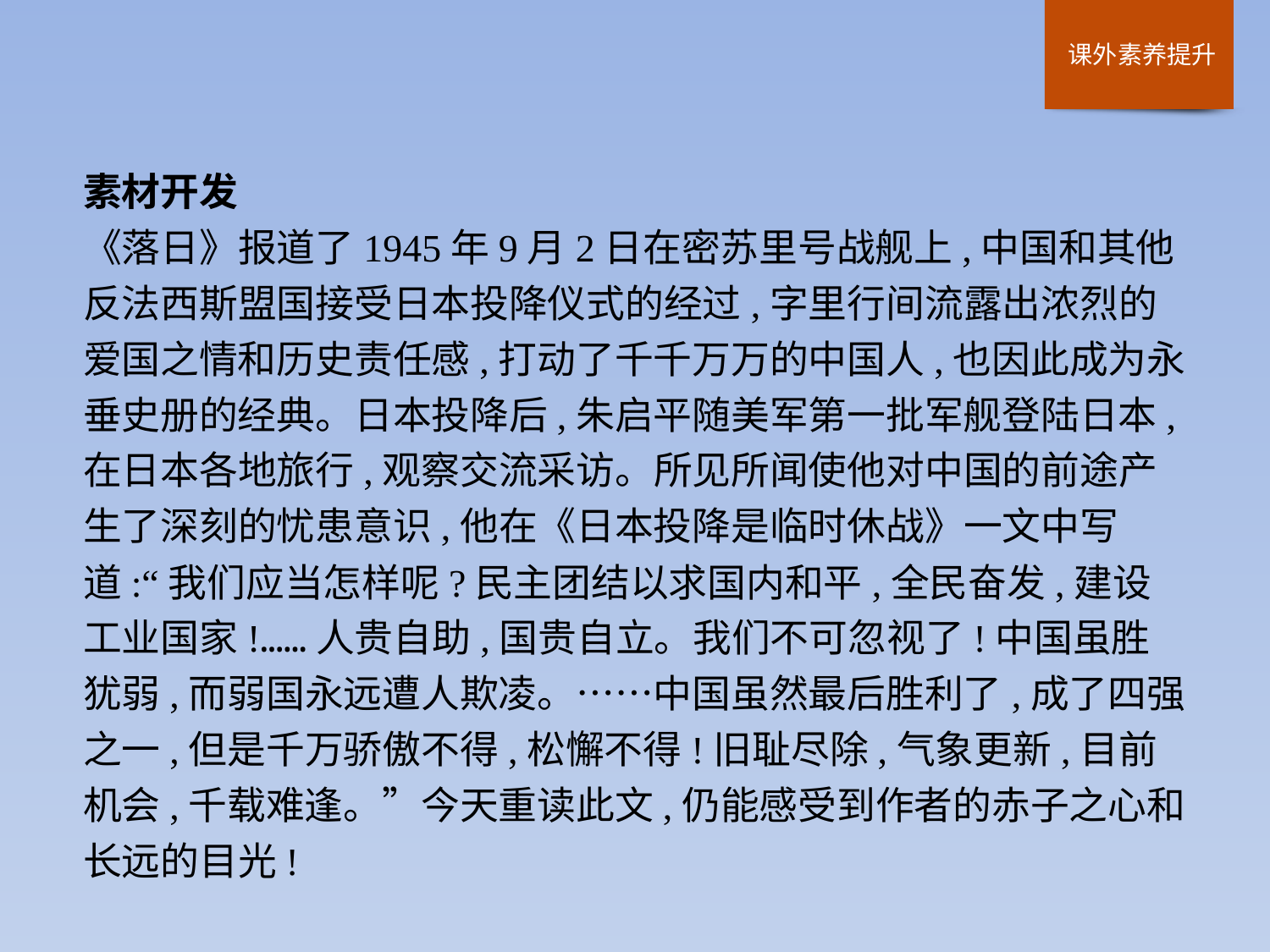

素材开发
《落日》报道了1945年9月2日在密苏里号战舰上,中国和其他反法西斯盟国接受日本投降仪式的经过,字里行间流露出浓烈的爱国之情和历史责任感,打动了千千万万的中国人,也因此成为永垂史册的经典。日本投降后,朱启平随美军第一批军舰登陆日本,在日本各地旅行,观察交流采访。所见所闻使他对中国的前途产生了深刻的忧患意识,他在《日本投降是临时休战》一文中写道:“我们应当怎样呢?民主团结以求国内和平,全民奋发,建设工业国家!……人贵自助,国贵自立。我们不可忽视了!中国虽胜犹弱,而弱国永远遭人欺凌。……中国虽然最后胜利了,成了四强之一,但是千万骄傲不得,松懈不得!旧耻尽除,气象更新,目前机会,千载难逢。”今天重读此文,仍能感受到作者的赤子之心和长远的目光!